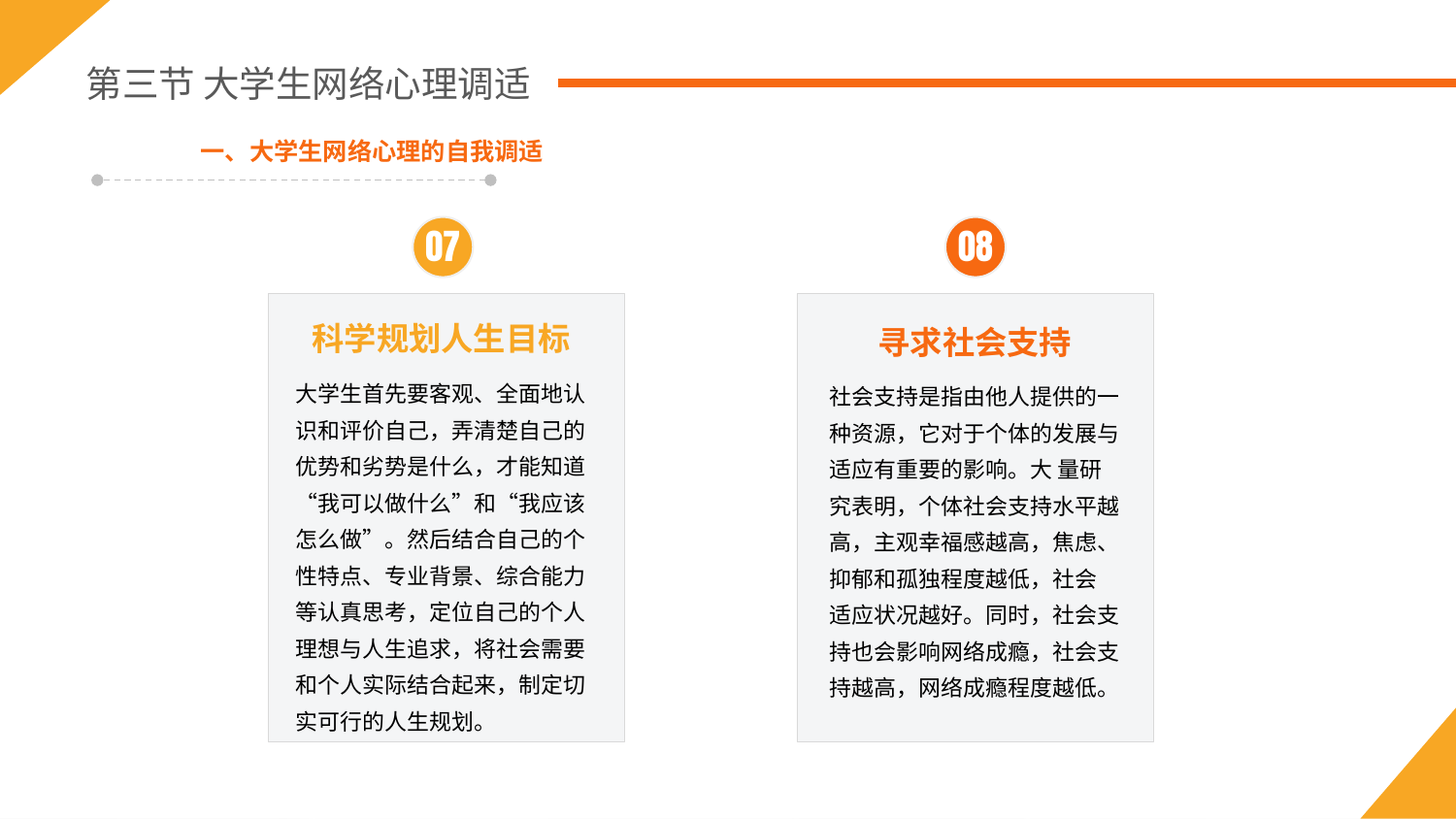

第三节 大学生网络心理调适
一、大学生网络心理的自我调适
07
08

科学规划人生目标
寻求社会支持
大学生首先要客观、全面地认识和评价自己，弄清楚自己的优势和劣势是什么，才能知道“我可以做什么”和“我应该怎么做”。然后结合自己的个性特点、专业背景、综合能力等认真思考，定位自己的个人理想与人生追求，将社会需要和个人实际结合起来，制定切实可行的人生规划。
社会支持是指由他人提供的一种资源，它对于个体的发展与适应有重要的影响。大 量研究表明，个体社会支持水平越高，主观幸福感越高，焦虑、抑郁和孤独程度越低，社会 适应状况越好。同时，社会支持也会影响网络成瘾，社会支持越高，网络成瘾程度越低。